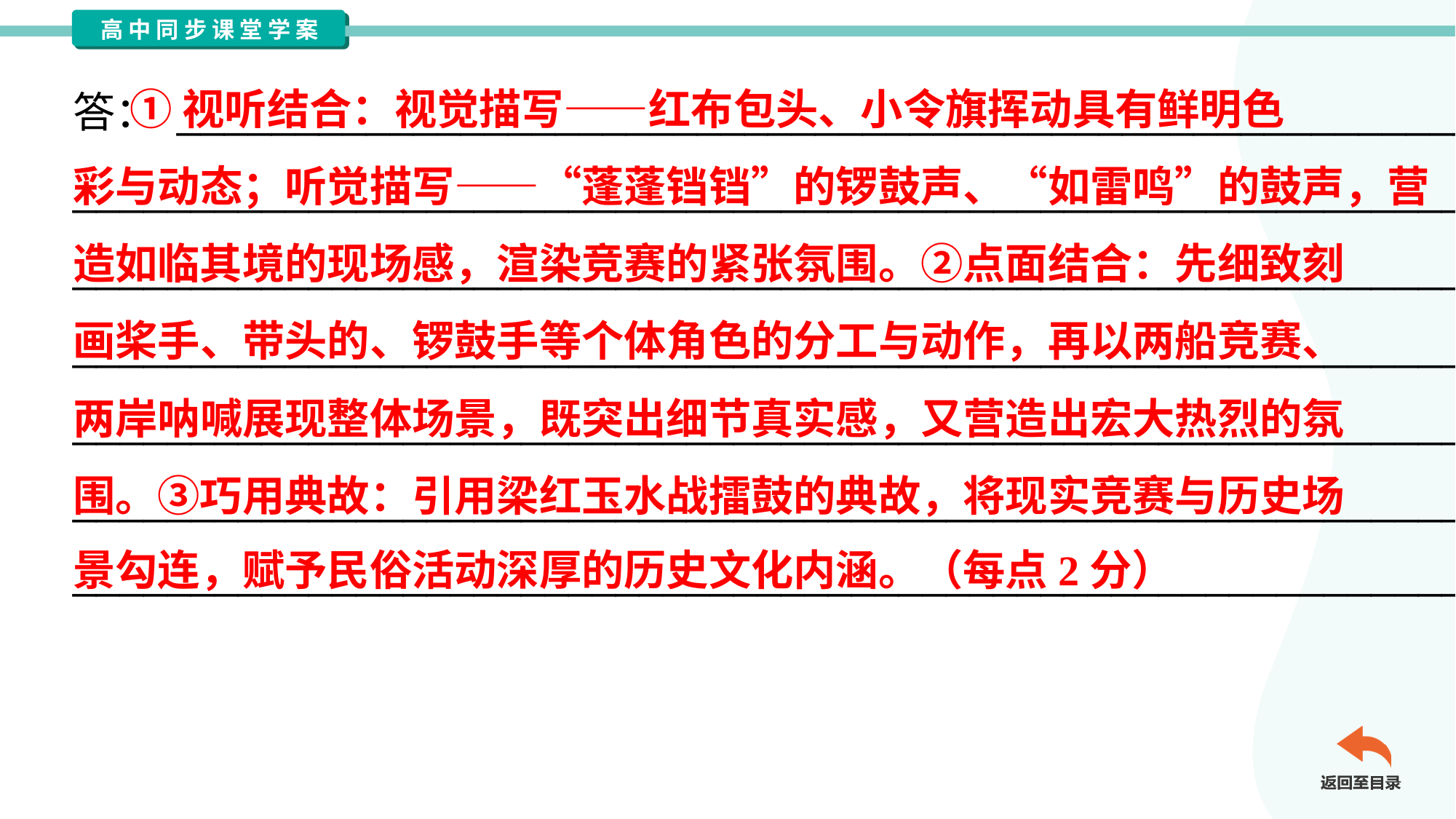

①视听结合：视觉描写——红布包头、小令旗挥动具有鲜明色
彩与动态；听觉描写——“蓬蓬铛铛”的锣鼓声、“如雷鸣”的鼓声，营
造如临其境的现场感，渲染竞赛的紧张氛围。②点面结合：先细致刻
画桨手、带头的、锣鼓手等个体角色的分工与动作，再以两船竞赛、
两岸呐喊展现整体场景，既突出细节真实感，又营造出宏大热烈的氛
围。③巧用典故：引用梁红玉水战擂鼓的典故，将现实竞赛与历史场
景勾连，赋予民俗活动深厚的历史文化内涵。（每点2分）
答： ________________________________________________________
_____________________________________________________________
_____________________________________________________________
_____________________________________________________________
_____________________________________________________________
_____________________________________________________________
_____________________________________________________________